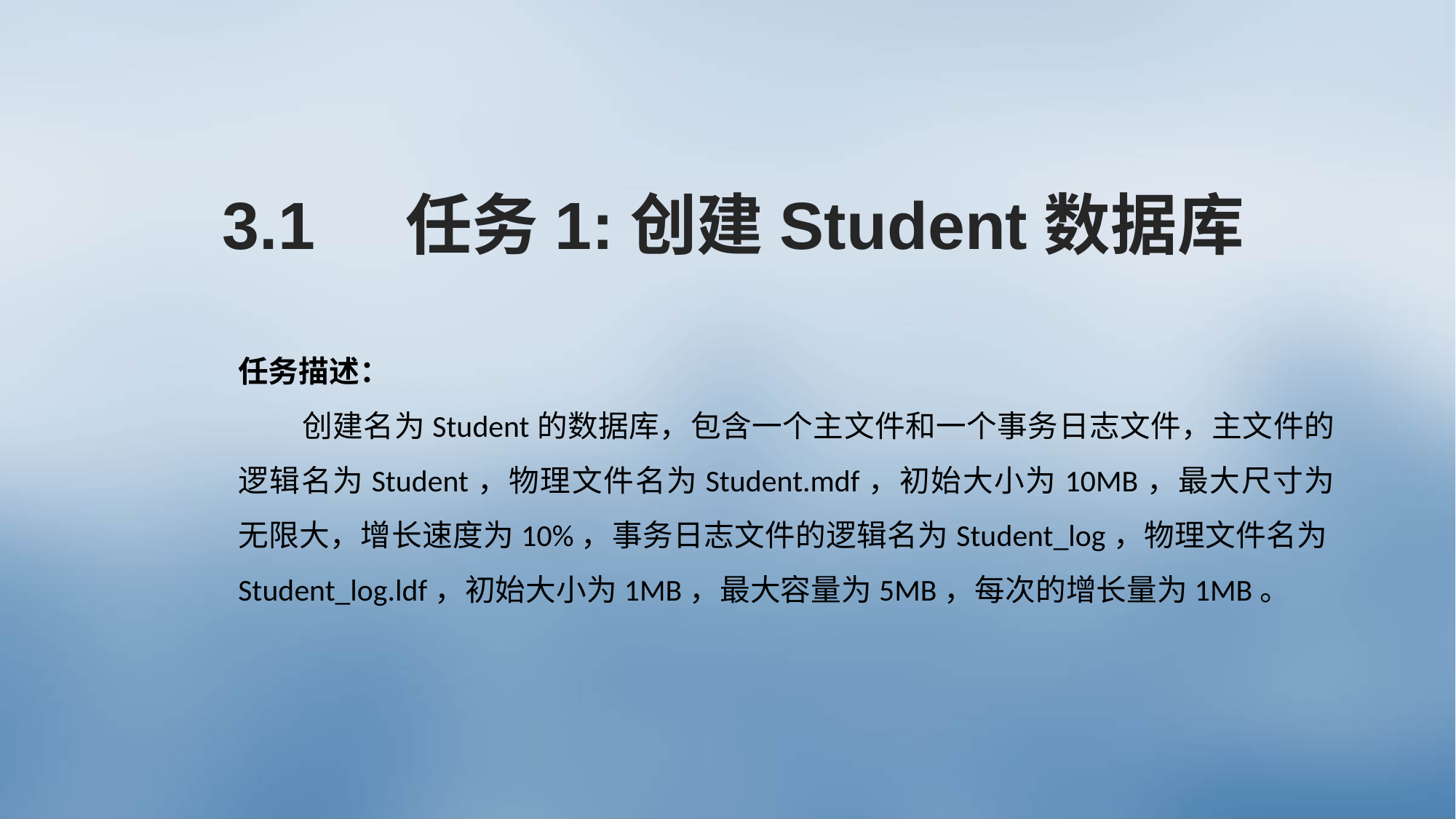

3.1    任务1:创建Student数据库
任务描述：
        创建名为Student的数据库，包含一个主文件和一个事务日志文件，主文件的逻辑名为Student，物理文件名为Student.mdf，初始大小为10MB，最大尺寸为无限大，增长速度为10%，事务日志文件的逻辑名为Student_log，物理文件名为Student_log.ldf，初始大小为1MB，最大容量为5MB，每次的增长量为1MB。